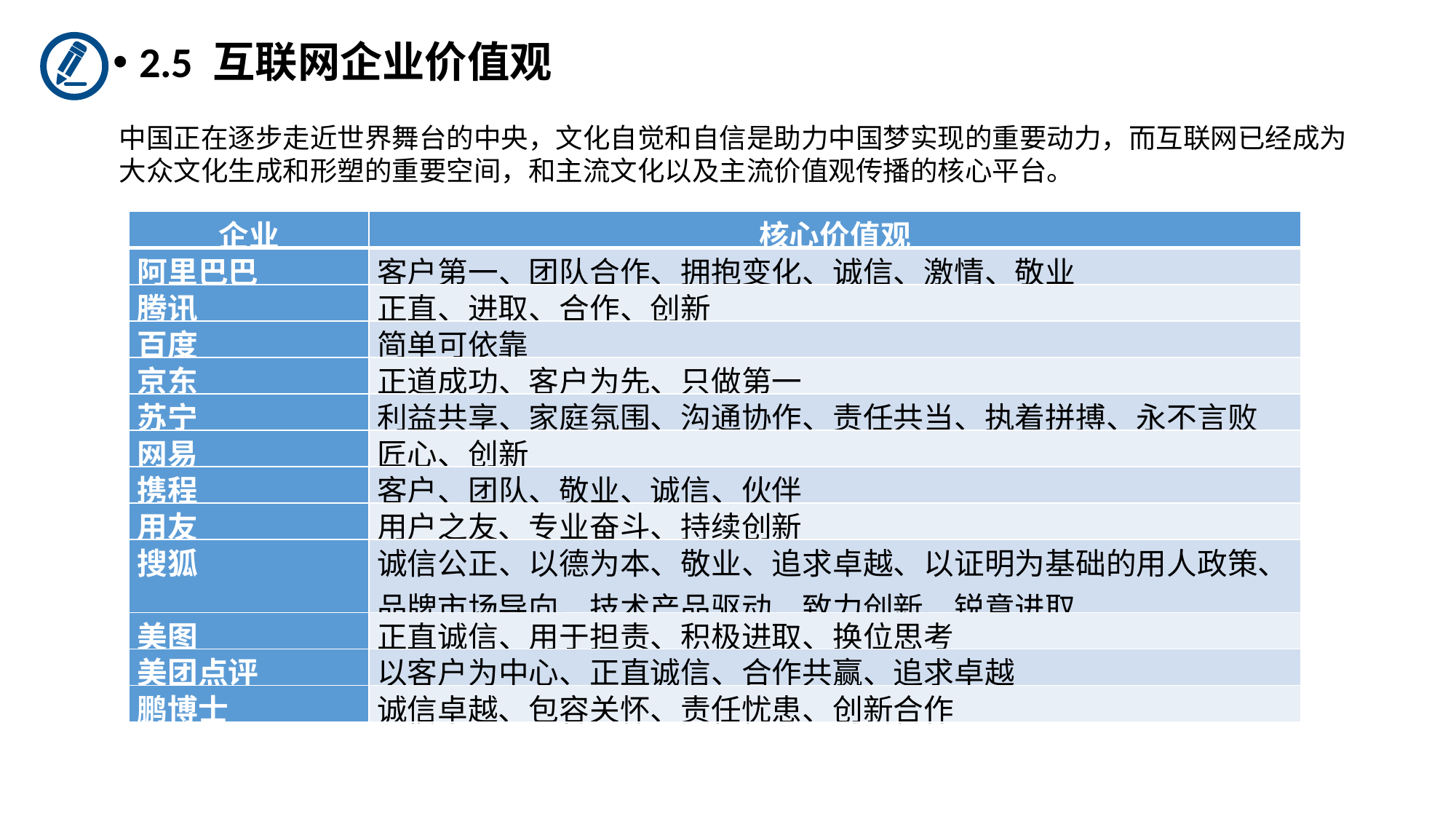

2.5 互联网企业价值观
中国正在逐步走近世界舞台的中央，文化自觉和自信是助力中国梦实现的重要动力，而互联网已经成为大众文化生成和形塑的重要空间，和主流文化以及主流价值观传播的核心平台。
| 企业 | 核心价值观 |
| --- | --- |
| 阿里巴巴 | 客户第一、团队合作、拥抱变化、诚信、激情、敬业 |
| 腾讯 | 正直、进取、合作、创新 |
| 百度 | 简单可依靠 |
| 京东 | 正道成功、客户为先、只做第一 |
| 苏宁 | 利益共享、家庭氛围、沟通协作、责任共当、执着拼搏、永不言败 |
| 网易 | 匠心、创新 |
| 携程 | 客户、团队、敬业、诚信、伙伴 |
| 用友 | 用户之友、专业奋斗、持续创新 |
| 搜狐 | 诚信公正、以德为本、敬业、追求卓越、以证明为基础的用人政策、品牌市场导向、技术产品驱动、致力创新、锐意进取 |
| 美图 | 正直诚信、用于担责、积极进取、换位思考 |
| 美团点评 | 以客户为中心、正直诚信、合作共赢、追求卓越 |
| 鹏博士 | 诚信卓越、包容关怀、责任忧患、创新合作 |